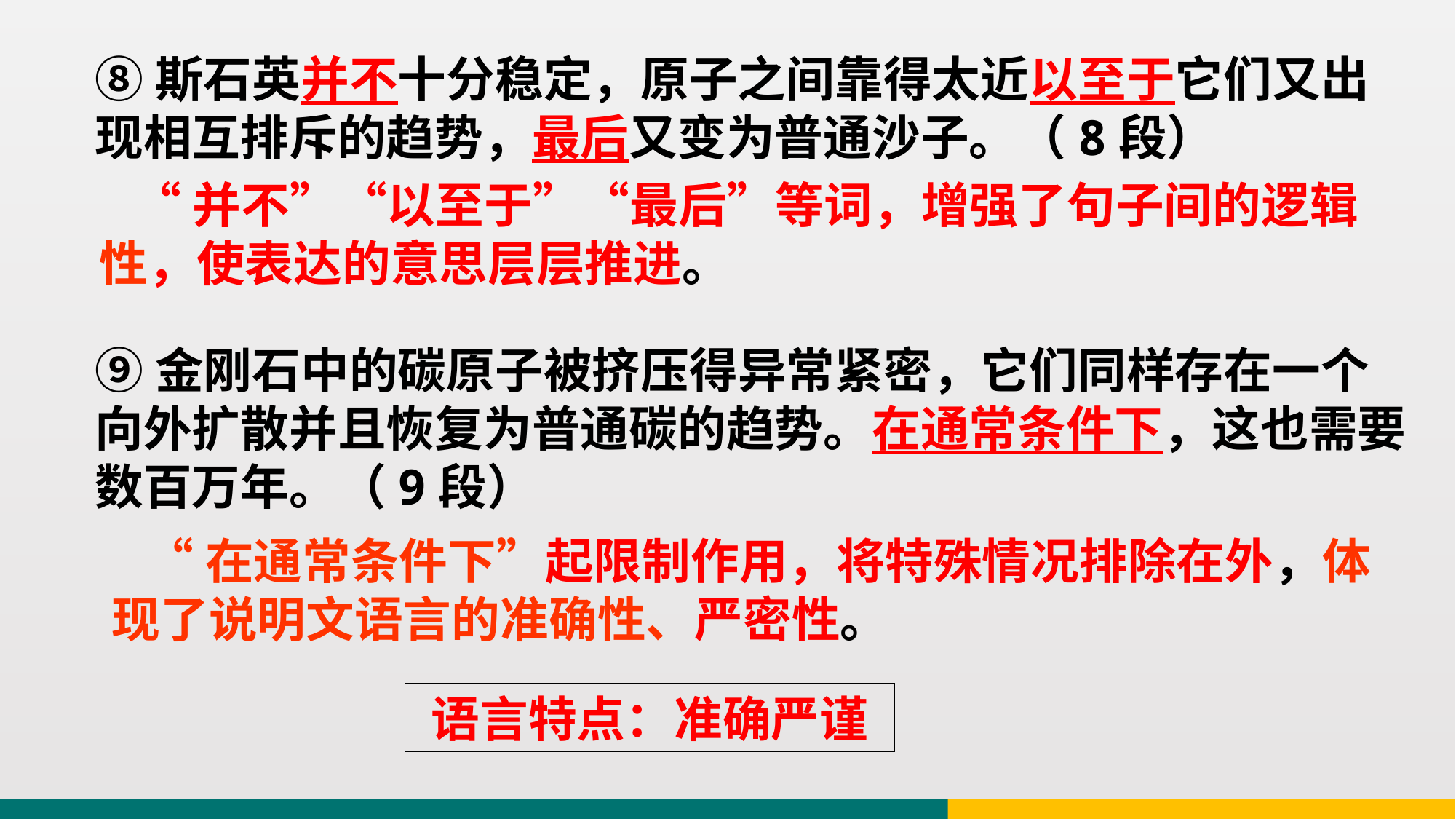

⑧斯石英并不十分稳定，原子之间靠得太近以至于它们又出现相互排斥的趋势，最后又变为普通沙子。（8段）

⑨金刚石中的碳原子被挤压得异常紧密，它们同样存在一个向外扩散并且恢复为普通碳的趋势。在通常条件下，这也需要数百万年。（9段）
   “并不”“以至于”“最后”等词，增强了句子间的逻辑性，使表达的意思层层推进。
   “在通常条件下”起限制作用，将特殊情况排除在外，体现了说明文语言的准确性、严密性。
语言特点：准确严谨